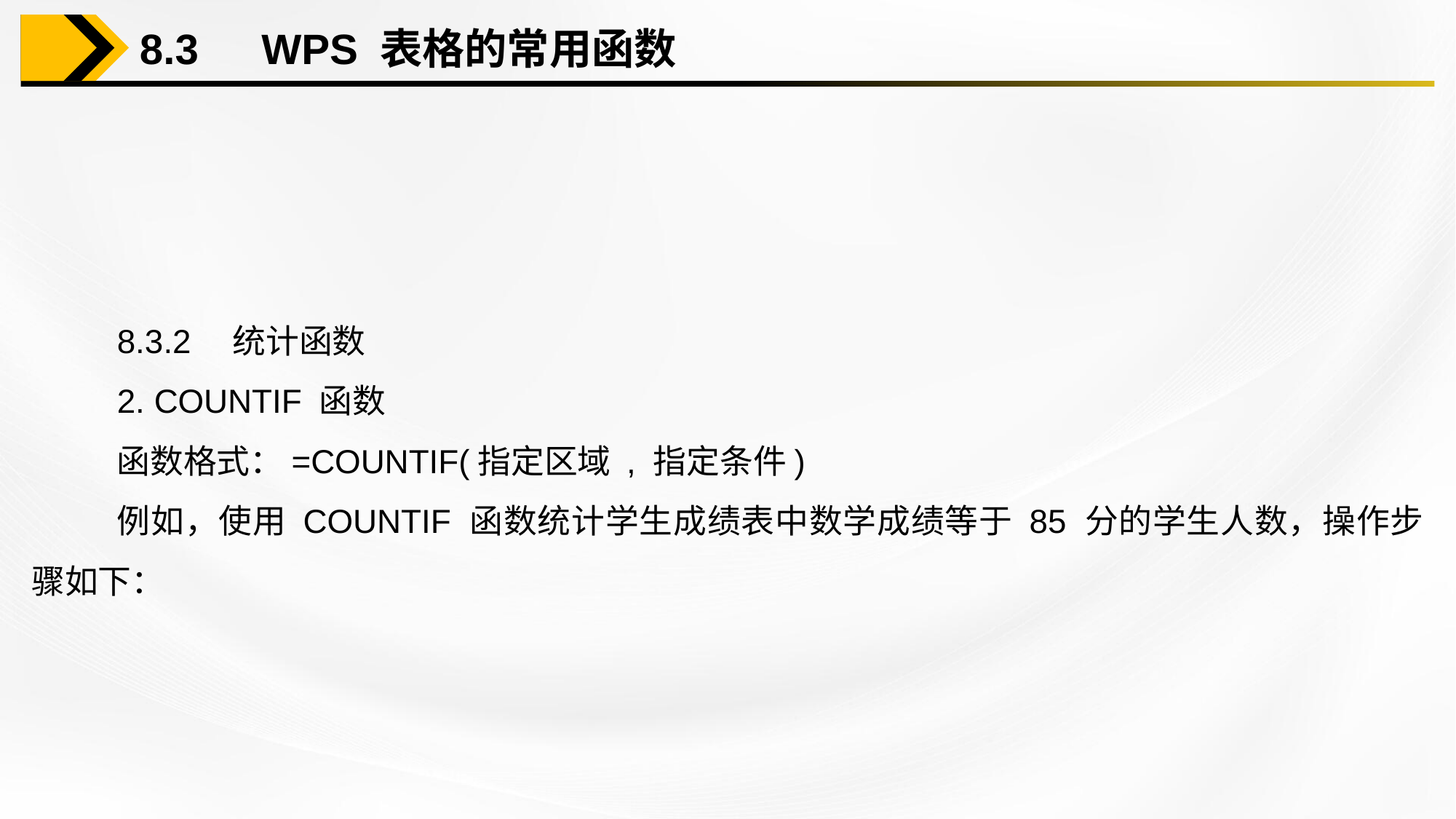

8.3　WPS 表格的常用函数
8.3.2　统计函数
2. COUNTIF 函数
函数格式：=COUNTIF(指定区域 , 指定条件)
例如，使用 COUNTIF 函数统计学生成绩表中数学成绩等于 85 分的学生人数，操作步骤如下：